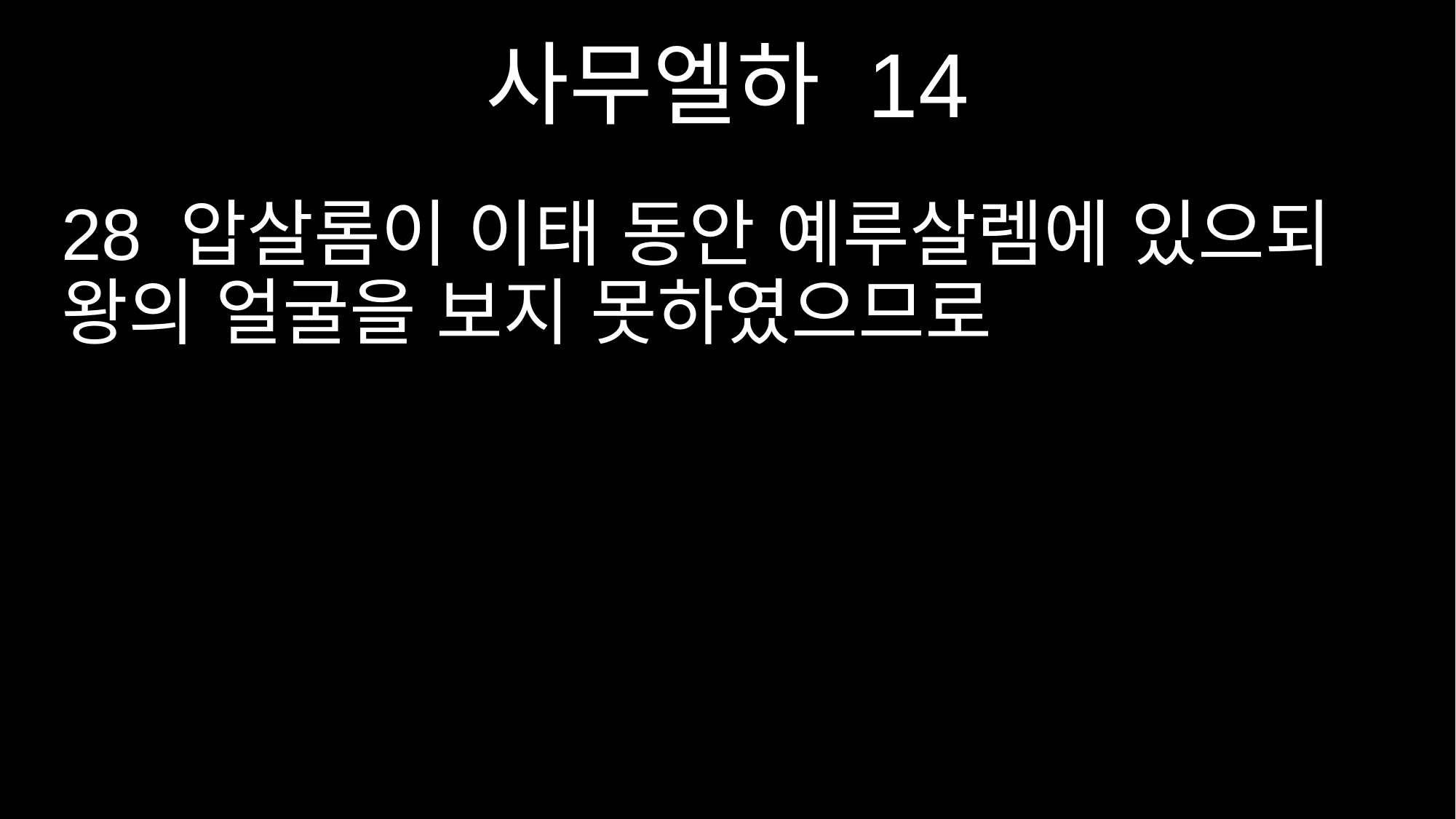

사무엘하 14
28 압살롬이 이태 동안 예루살렘에 있으되 왕의 얼굴을 보지 못하였으므로